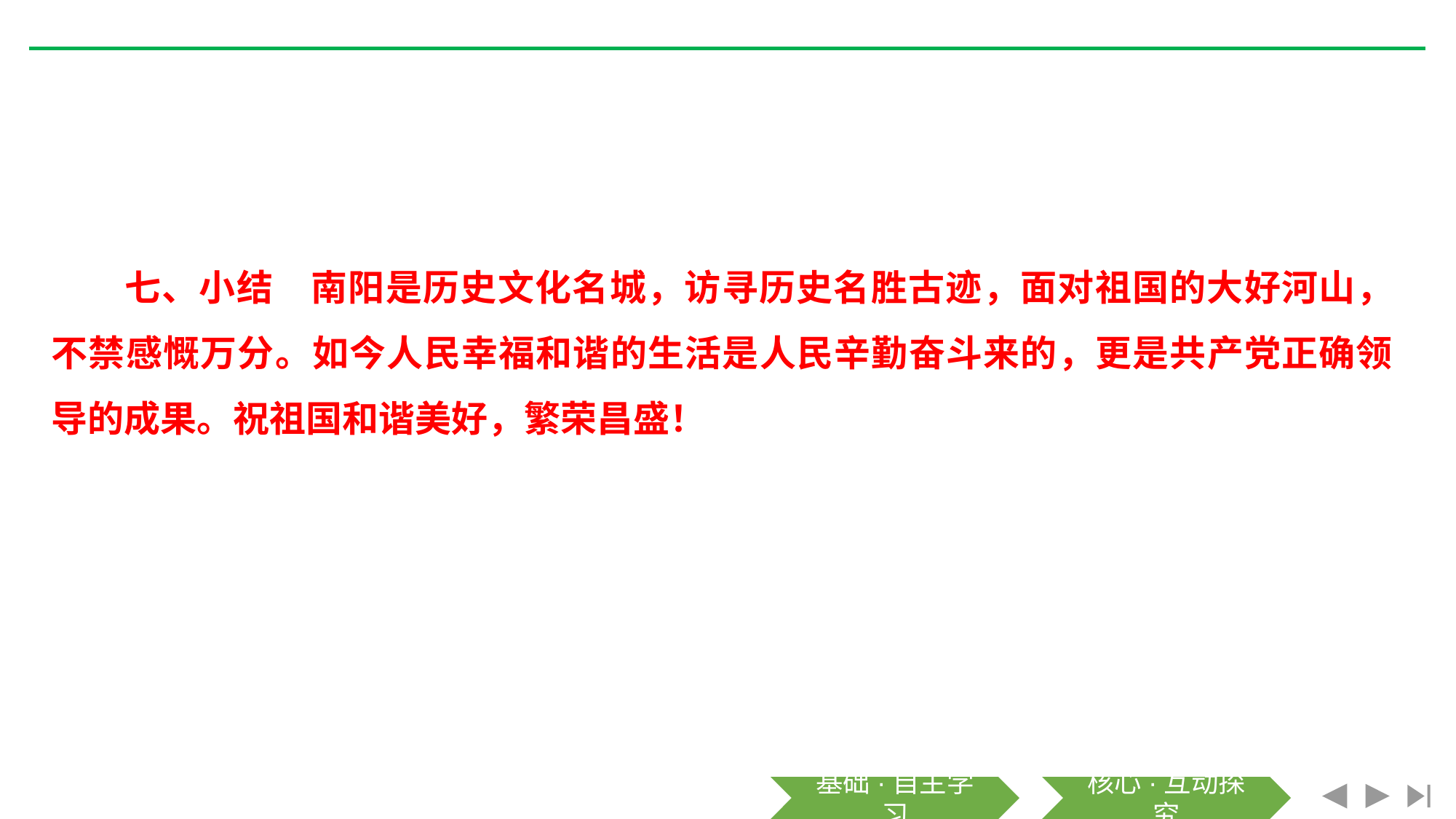

七、小结　南阳是历史文化名城，访寻历史名胜古迹，面对祖国的大好河山，不禁感慨万分。如今人民幸福和谐的生活是人民辛勤奋斗来的，更是共产党正确领导的成果。祝祖国和谐美好，繁荣昌盛！